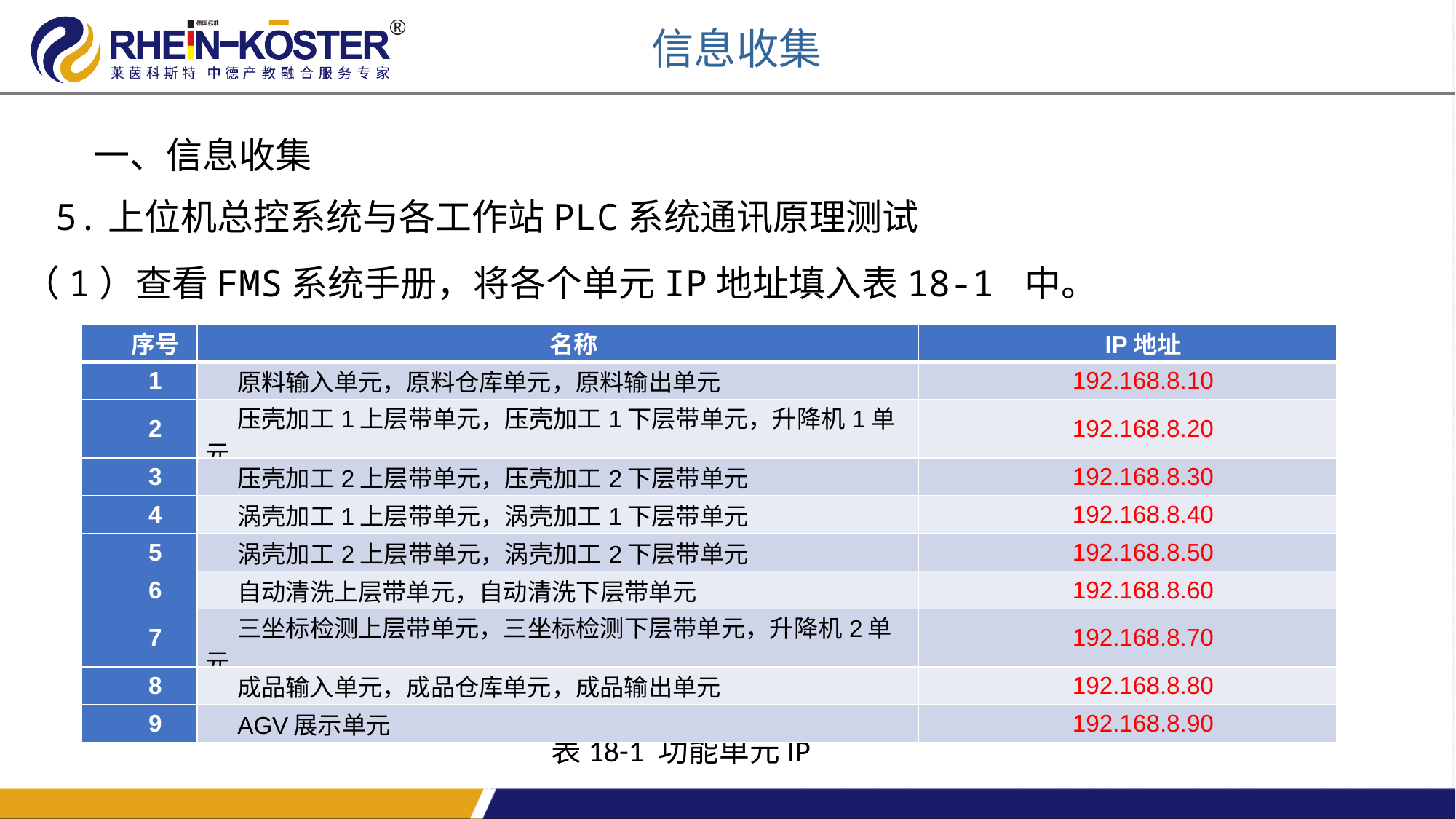

信息收集
一、信息收集
5.上位机总控系统与各工作站PLC系统通讯原理测试
（1）查看FMS系统手册，将各个单元IP地址填入表18-1 中。
| 序号 | 名称 | IP地址 |
| --- | --- | --- |
| 1 | 原料输入单元，原料仓库单元，原料输出单元 |  |
| 2 | 压壳加工1上层带单元，压壳加工1下层带单元，升降机1单元 |  |
| 3 | 压壳加工2上层带单元，压壳加工2下层带单元 |  |
| 4 | 涡壳加工1上层带单元，涡壳加工1下层带单元 |  |
| 5 | 涡壳加工2上层带单元，涡壳加工2下层带单元 |  |
| 6 | 自动清洗上层带单元，自动清洗下层带单元 |  |
| 7 | 三坐标检测上层带单元，三坐标检测下层带单元，升降机2单元 |  |
| 8 | 成品输入单元，成品仓库单元，成品输出单元 |  |
| 9 | AGV展示单元 |  |
| 序号 | 名称 | IP地址 |
| --- | --- | --- |
| 1 | 原料输入单元，原料仓库单元，原料输出单元 | 192.168.8.10 |
| 2 | 压壳加工1上层带单元，压壳加工1下层带单元，升降机1单元 | 192.168.8.20 |
| 3 | 压壳加工2上层带单元，压壳加工2下层带单元 | 192.168.8.30 |
| 4 | 涡壳加工1上层带单元，涡壳加工1下层带单元 | 192.168.8.40 |
| 5 | 涡壳加工2上层带单元，涡壳加工2下层带单元 | 192.168.8.50 |
| 6 | 自动清洗上层带单元，自动清洗下层带单元 | 192.168.8.60 |
| 7 | 三坐标检测上层带单元，三坐标检测下层带单元，升降机2单元 | 192.168.8.70 |
| 8 | 成品输入单元，成品仓库单元，成品输出单元 | 192.168.8.80 |
| 9 | AGV展示单元 | 192.168.8.90 |
表18-1 功能单元IP